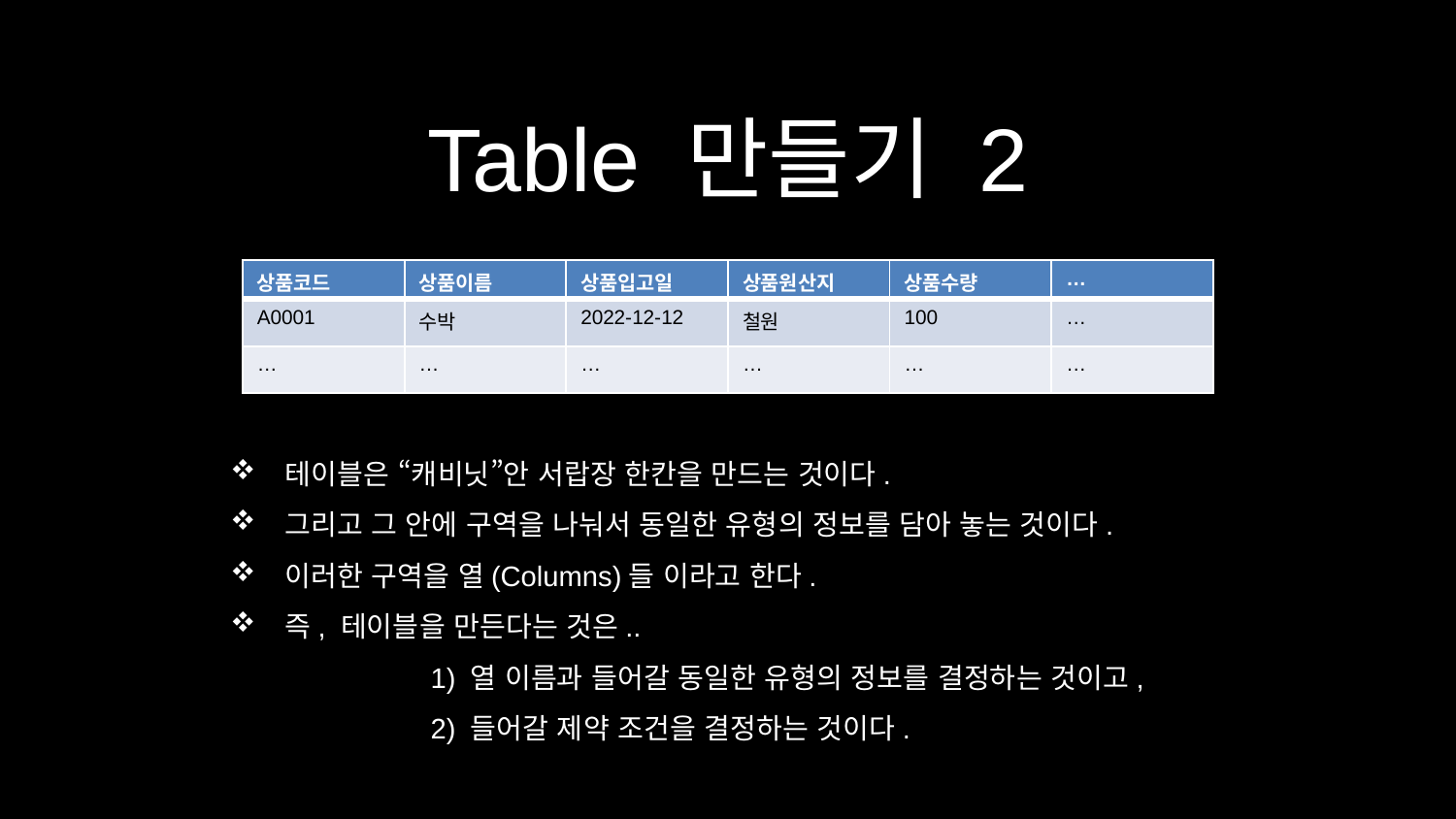

# Table 만들기 2
| 상품코드 | 상품이름 | 상품입고일 | 상품원산지 | 상품수량 | … |
| --- | --- | --- | --- | --- | --- |
| A0001 | 수박 | 2022-12-12 | 철원 | 100 | … |
| … | … | … | … | … | … |
테이블은 “캐비닛”안 서랍장 한칸을 만드는 것이다.
그리고 그 안에 구역을 나눠서 동일한 유형의 정보를 담아 놓는 것이다.
이러한 구역을 열(Columns)들 이라고 한다.
즉, 테이블을 만든다는 것은..
	1) 열 이름과 들어갈 동일한 유형의 정보를 결정하는 것이고,
	2) 들어갈 제약 조건을 결정하는 것이다.